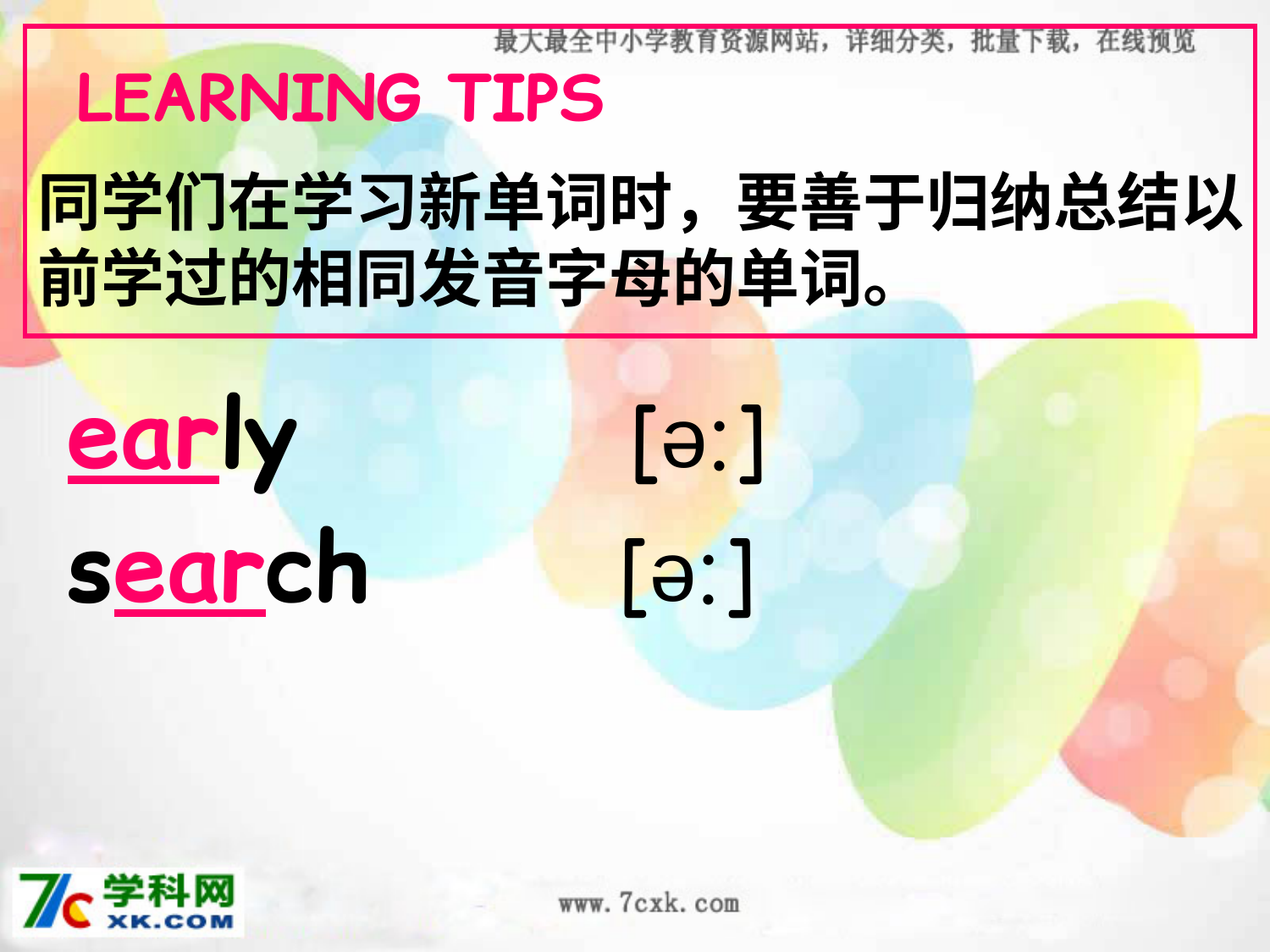

Learning Tips

同学们在学习新单词时，要善于归纳总结以前学过的相同发音字母的单词。
early        [ə:]
search      [ə:]